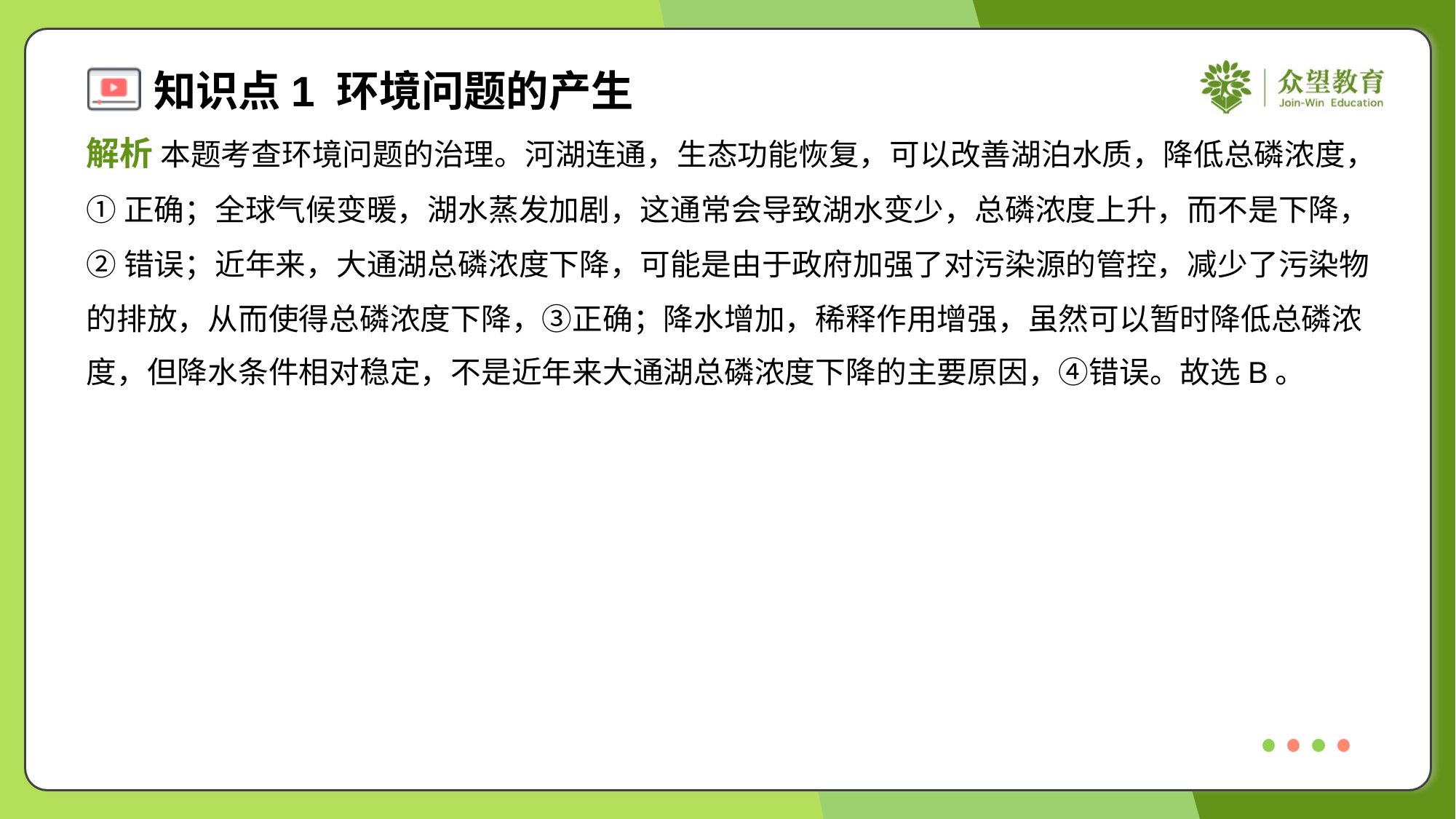

解析 本题考查环境问题的治理。河湖连通，生态功能恢复，可以改善湖泊水质，降低总磷浓度，
①正确；全球气候变暖，湖水蒸发加剧，这通常会导致湖水变少，总磷浓度上升，而不是下降，
②错误；近年来，大通湖总磷浓度下降，可能是由于政府加强了对污染源的管控，减少了污染物
的排放，从而使得总磷浓度下降，③正确；降水增加，稀释作用增强，虽然可以暂时降低总磷浓
度，但降水条件相对稳定，不是近年来大通湖总磷浓度下降的主要原因，④错误。故选B。